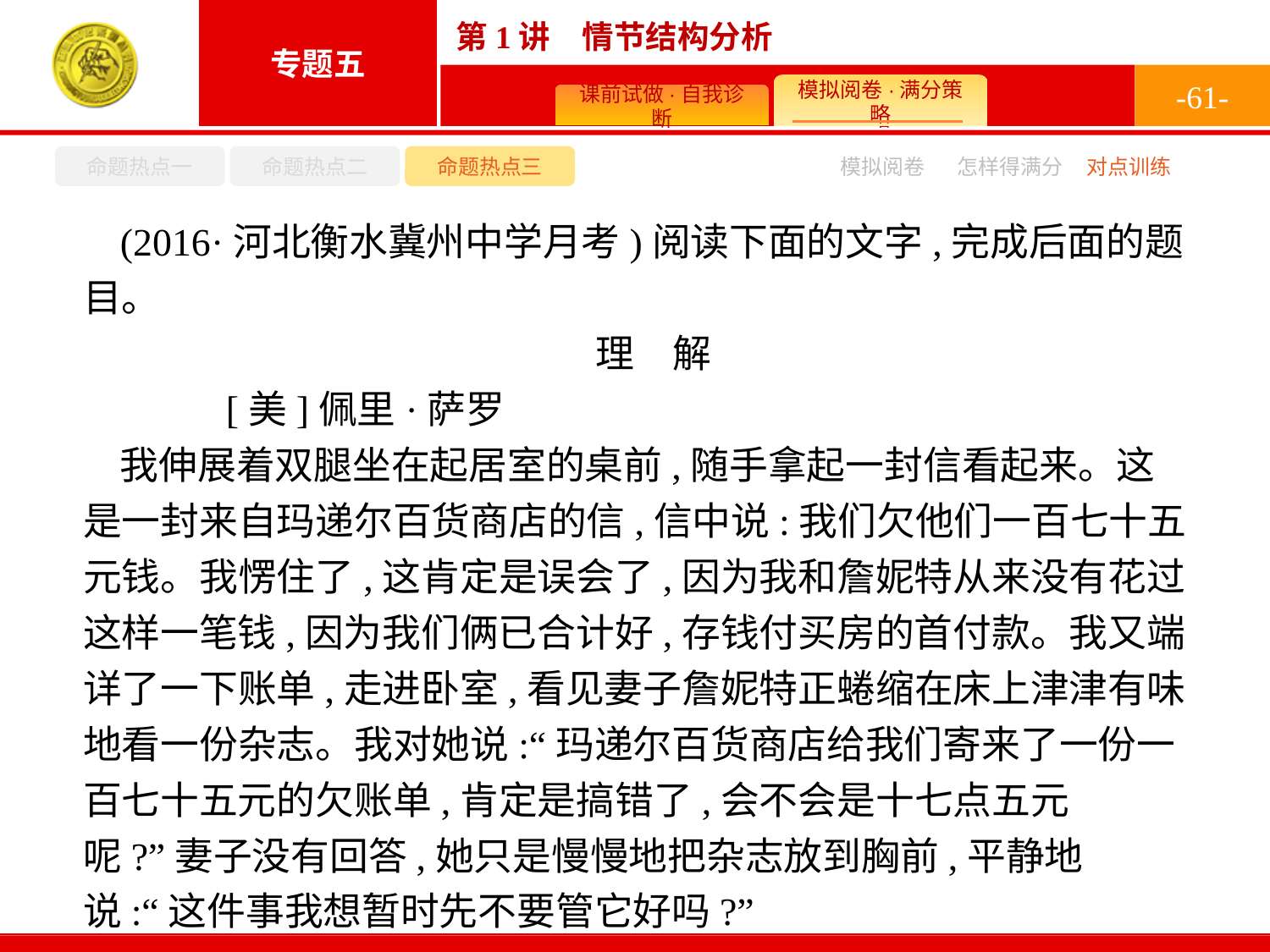

-61-
命题热点一
命题热点二
命题热点三
模拟阅卷
怎样得满分
对点训练
(2016·河北衡水冀州中学月考)阅读下面的文字,完成后面的题目。
理　解
	[美]佩里·萨罗
我伸展着双腿坐在起居室的桌前,随手拿起一封信看起来。这是一封来自玛递尔百货商店的信,信中说:我们欠他们一百七十五元钱。我愣住了,这肯定是误会了,因为我和詹妮特从来没有花过这样一笔钱,因为我们俩已合计好,存钱付买房的首付款。我又端详了一下账单,走进卧室,看见妻子詹妮特正蜷缩在床上津津有味地看一份杂志。我对她说:“玛递尔百货商店给我们寄来了一份一百七十五元的欠账单,肯定是搞错了,会不会是十七点五元呢?”妻子没有回答,她只是慢慢地把杂志放到胸前,平静地说:“这件事我想暂时先不要管它好吗?”